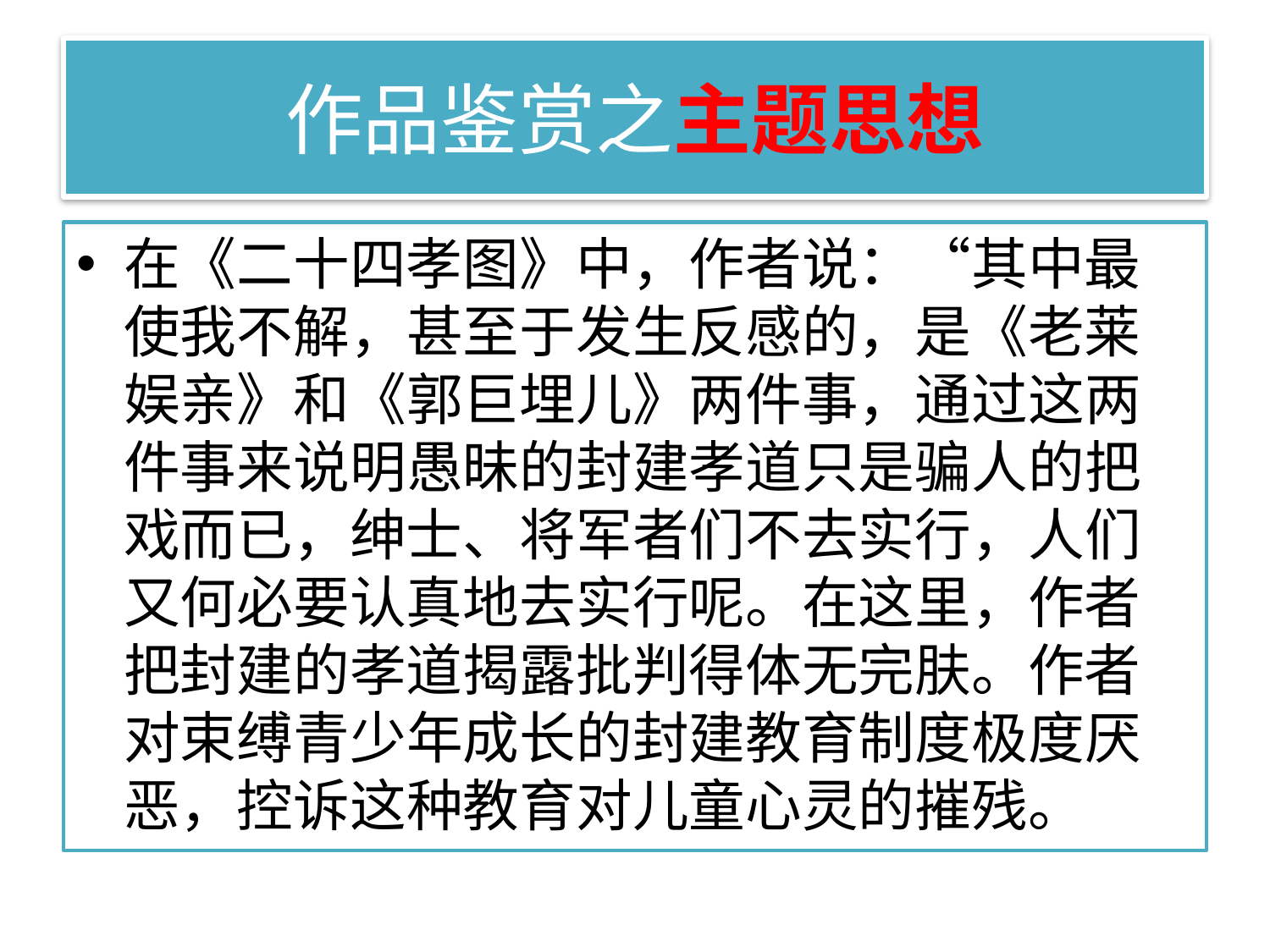

# 作品鉴赏之主题思想
在《二十四孝图》中，作者说：“其中最使我不解，甚至于发生反感的，是《老莱娱亲》和《郭巨埋儿》两件事，通过这两件事来说明愚昧的封建孝道只是骗人的把戏而已，绅士、将军者们不去实行，人们又何必要认真地去实行呢。在这里，作者把封建的孝道揭露批判得体无完肤。作者对束缚青少年成长的封建教育制度极度厌恶，控诉这种教育对儿童心灵的摧残。